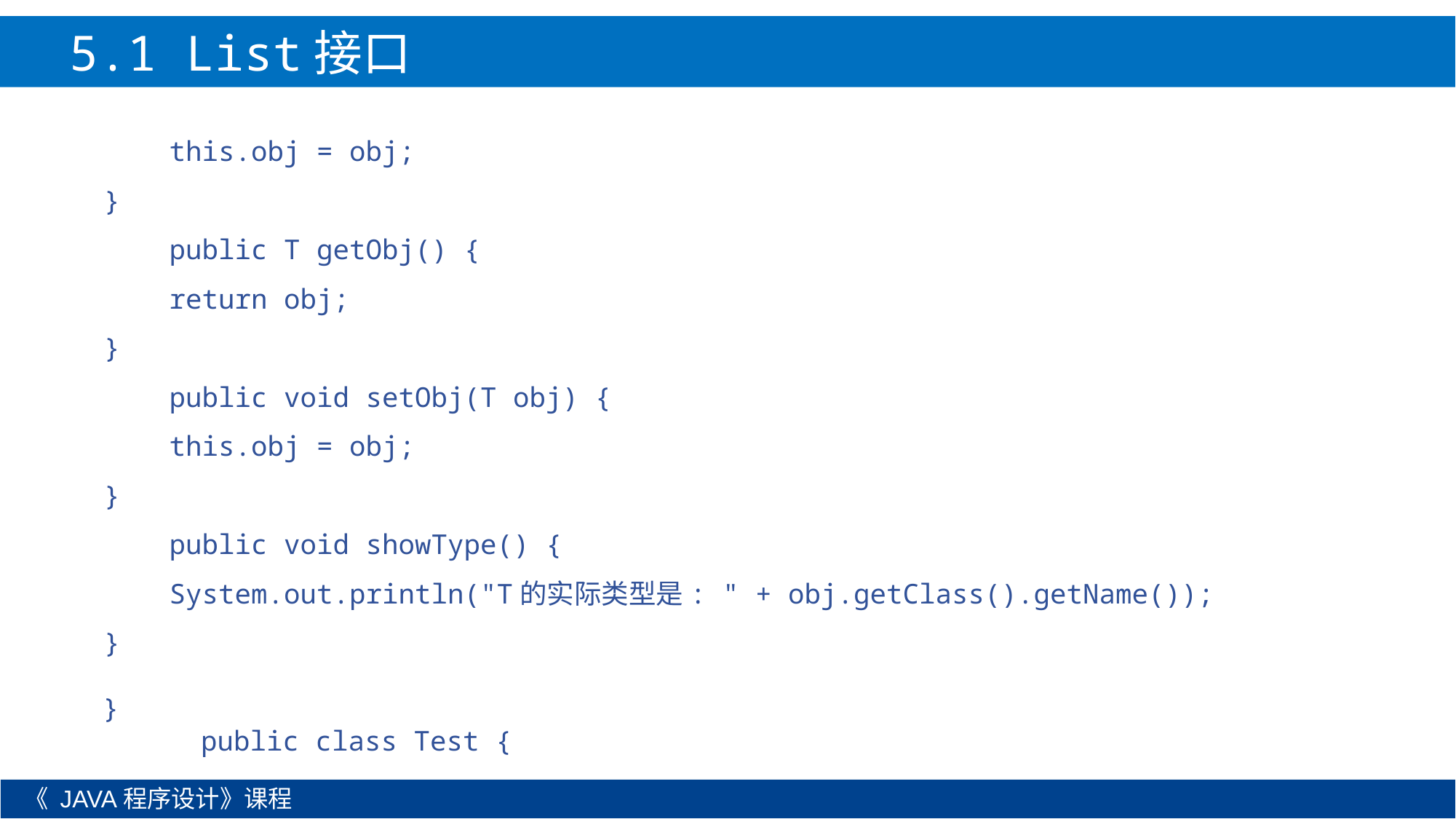

5.1 List接口
        this.obj = obj;
    }
        public T getObj() {
        return obj;
    }
        public void setObj(T obj) {
        this.obj = obj;
    }
        public void showType() {
        System.out.println("T的实际类型是: " + obj.getClass().getName());
    }
 }
       public class Test {
《 JAVA程序设计》课程